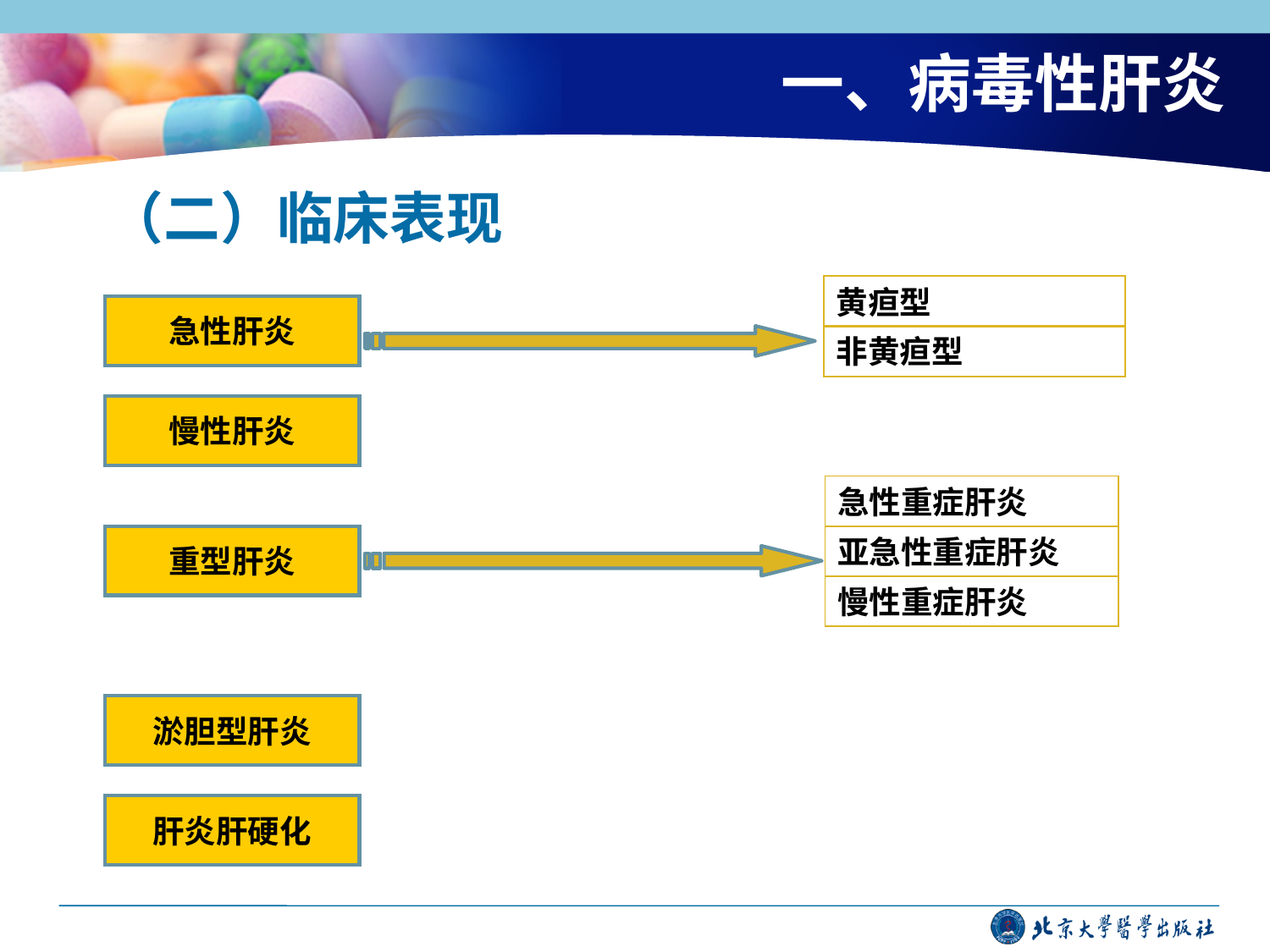

# 一、病毒性肝炎
（二）临床表现
黄疸型
急性肝炎

非黄疸型
慢性肝炎
急性重症肝炎
重型肝炎
亚急性重症肝炎

慢性重症肝炎
淤胆型肝炎
肝炎肝硬化